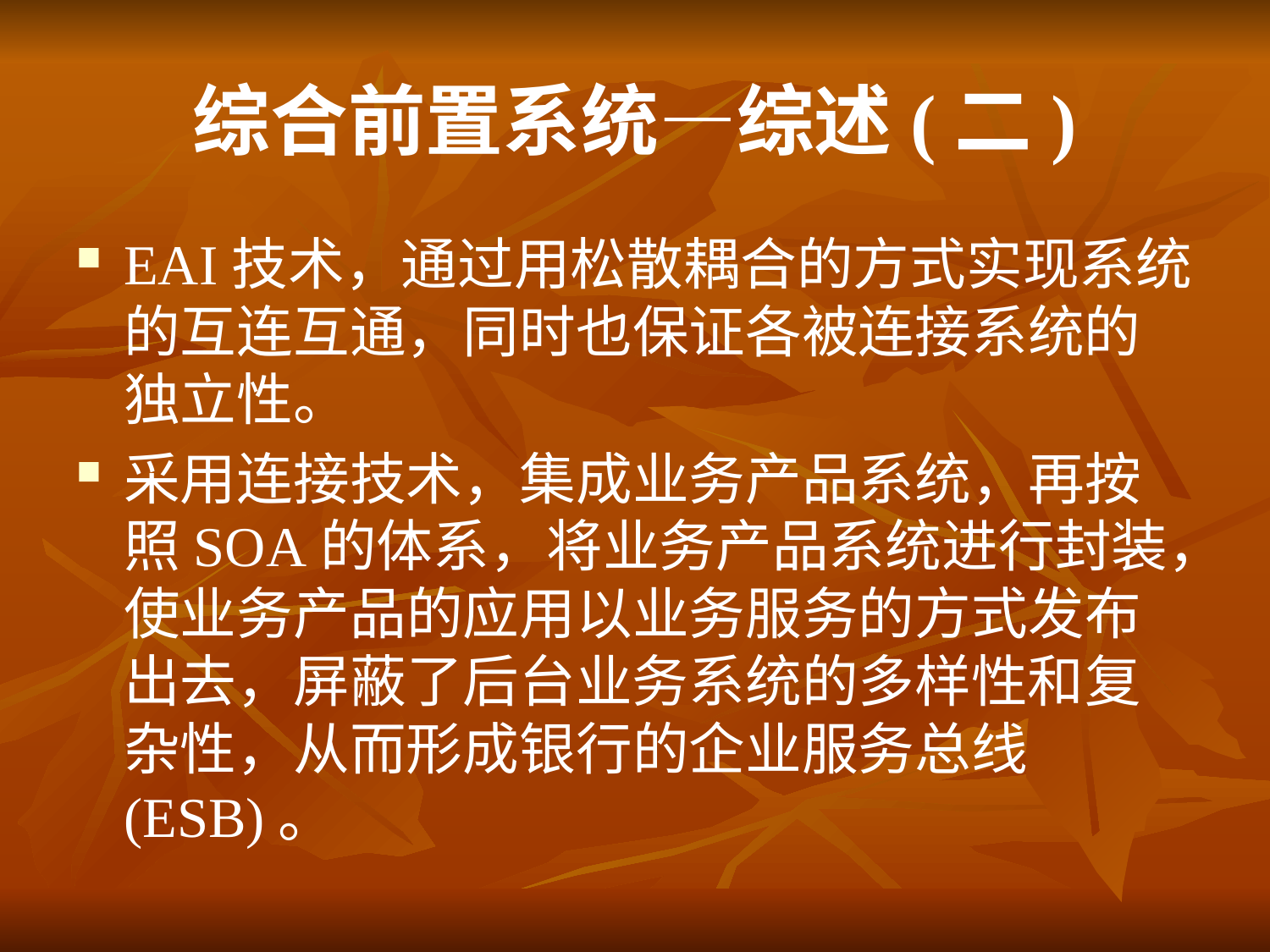

# 综合前置系统—综述(二)
EAI技术，通过用松散耦合的方式实现系统的互连互通，同时也保证各被连接系统的独立性。
采用连接技术，集成业务产品系统，再按照SOA的体系，将业务产品系统进行封装，使业务产品的应用以业务服务的方式发布出去，屏蔽了后台业务系统的多样性和复杂性，从而形成银行的企业服务总线(ESB)。